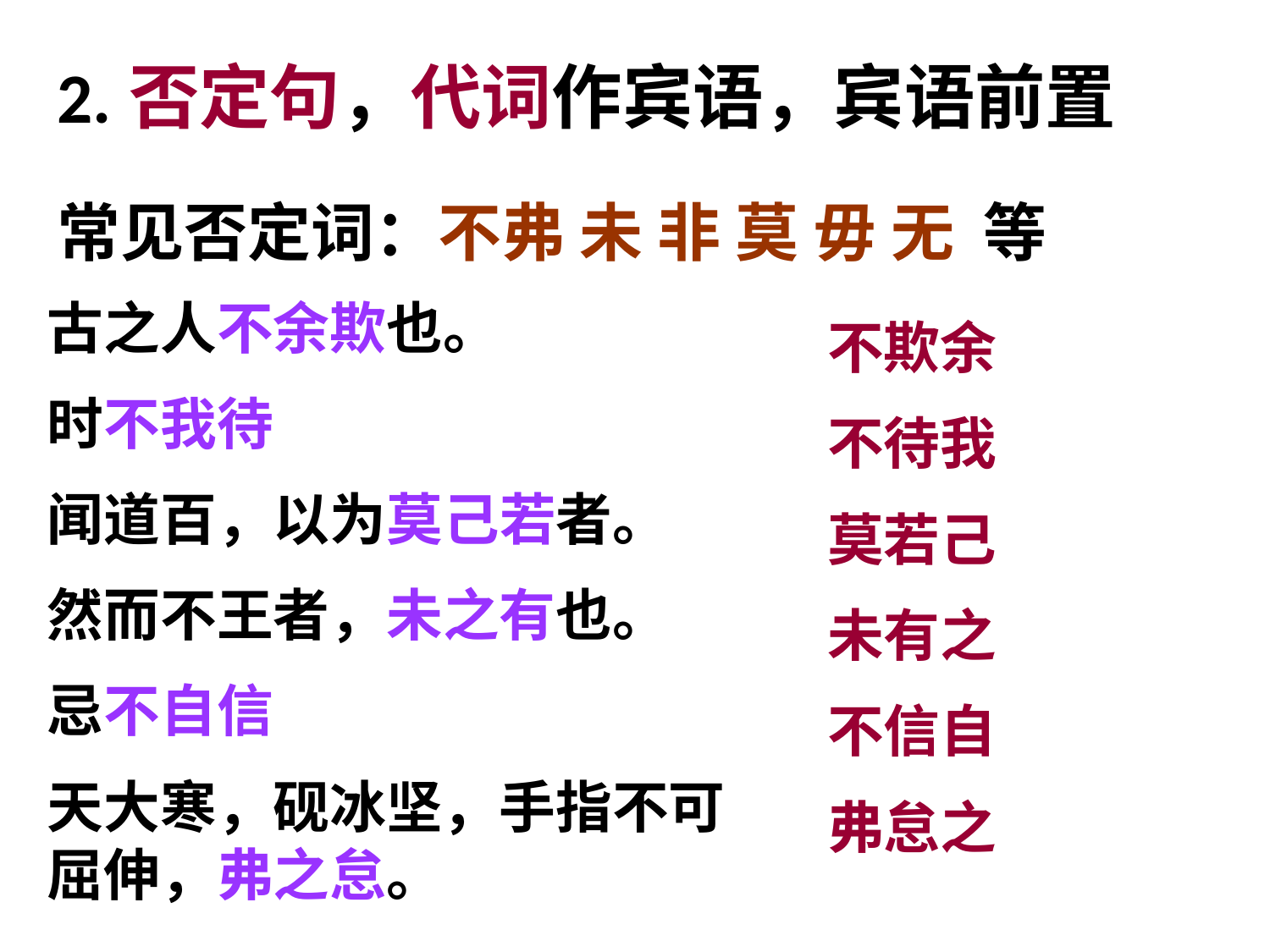

2.否定句，代词作宾语，宾语前置
常见否定词：不弗 未 非 莫 毋 无  等
古之人不余欺也。
时不我待
闻道百，以为莫己若者。
然而不王者，未之有也。
忌不自信
天大寒，砚冰坚，手指不可屈伸，弗之怠。

不欺余
不待我
莫若己
未有之
不信自
弗怠之